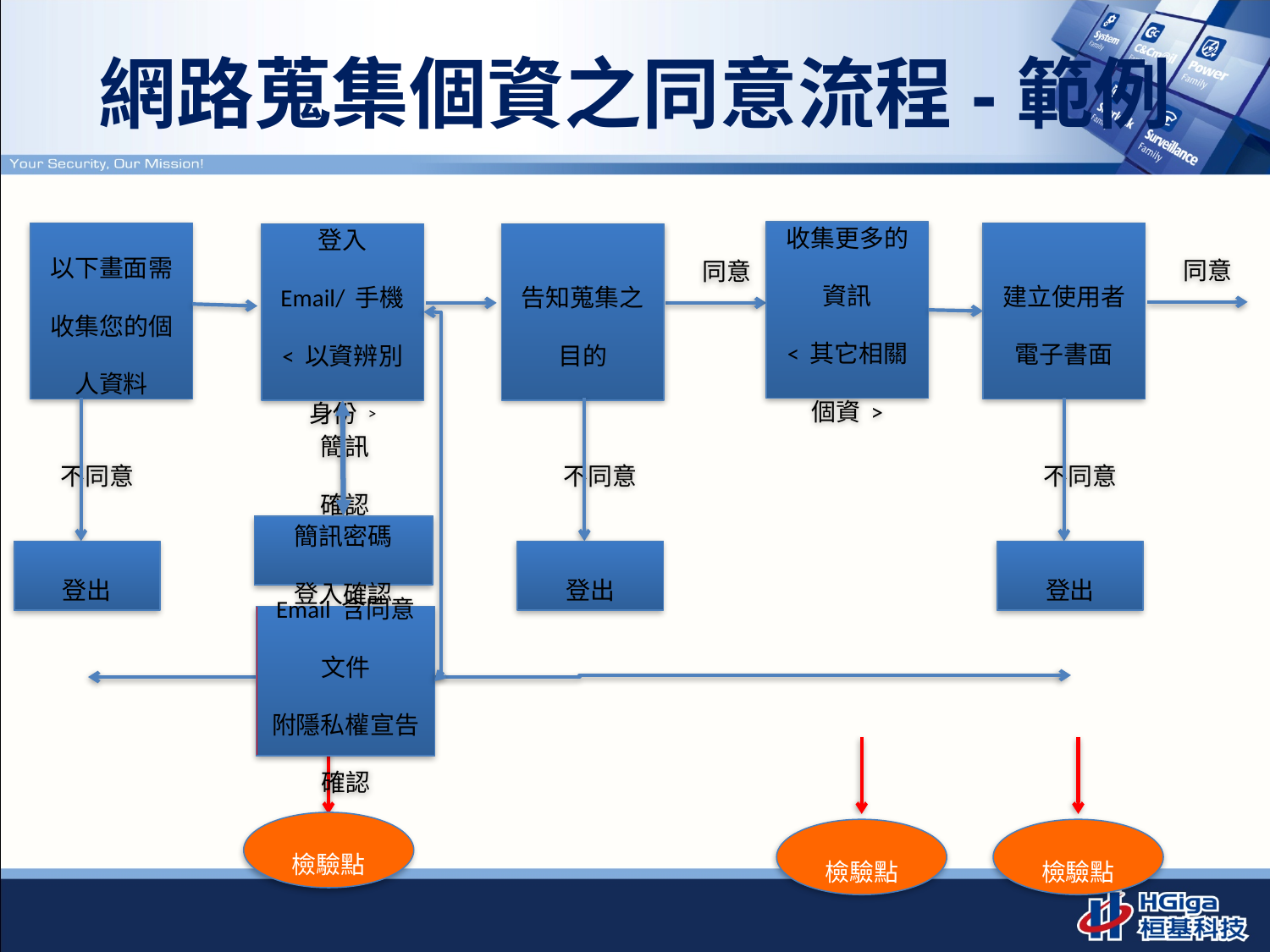

# 網路蒐集個資之同意流程-範例
收集更多的資訊
<其它相關個資>
以下畫面需收集您的個人資料
建立使用者電子書面
登入
Email/手機
<以資辨別身份>
告知蒐集之目的
同意
同意
不同意
簡訊
確認
不同意
不同意
簡訊密碼
登入確認
登出
登出
登出
Email含同意文件
附隱私權宣告 確認
檢驗點
檢驗點
檢驗點